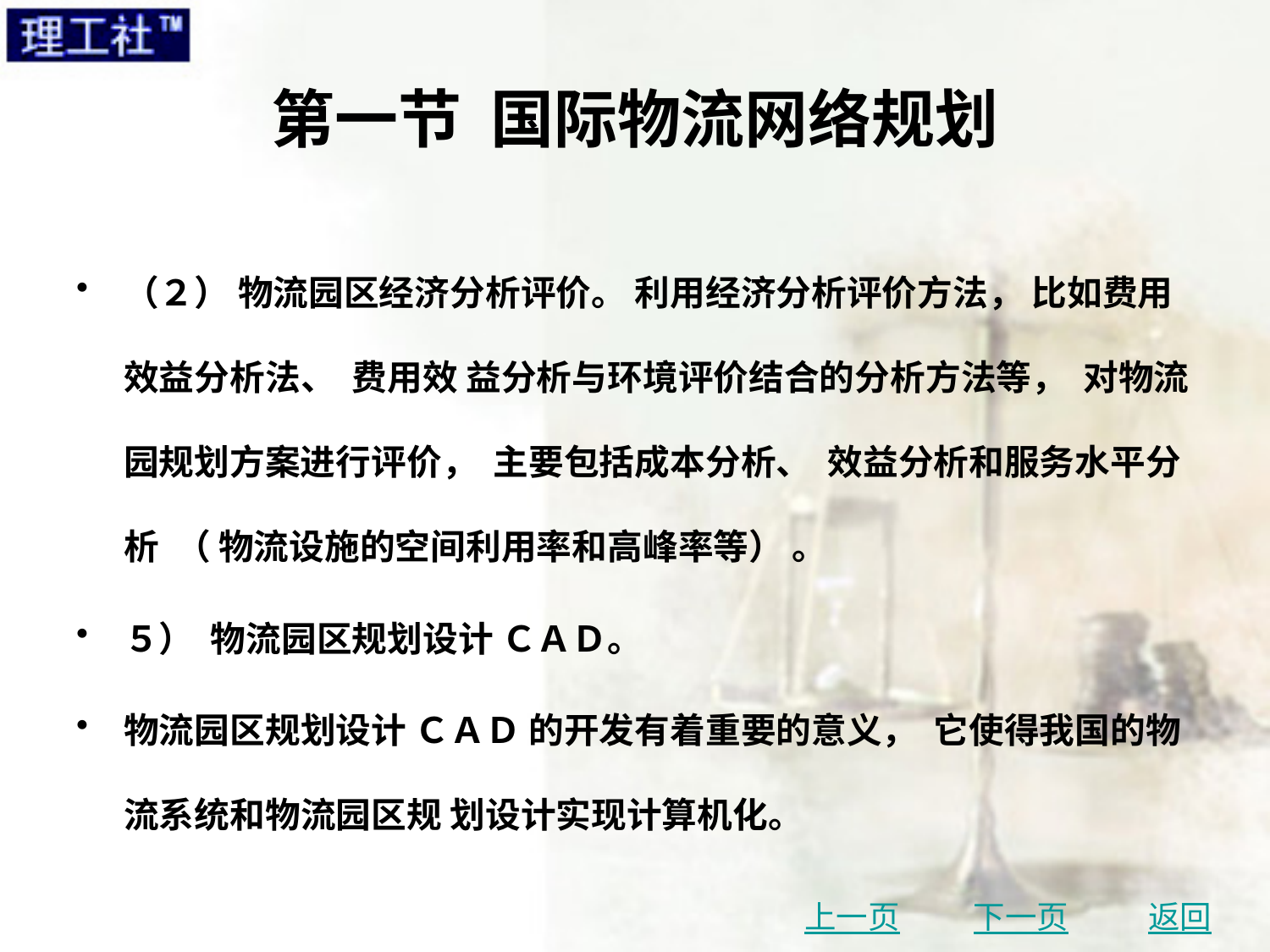

# 第一节  国际物流网络规划
（２） 物流园区经济分析评价。 利用经济分析评价方法， 比如费用效益分析法、  费用效 益分析与环境评价结合的分析方法等，  对物流园规划方案进行评价，  主要包括成本分析、  效益分析和服务水平分析  （ 物流设施的空间利用率和高峰率等） 。
５）  物流园区规划设计 ＣＡＤ。
物流园区规划设计 ＣＡＤ 的开发有着重要的意义，  它使得我国的物流系统和物流园区规 划设计实现计算机化。

上一页
下一页
返回